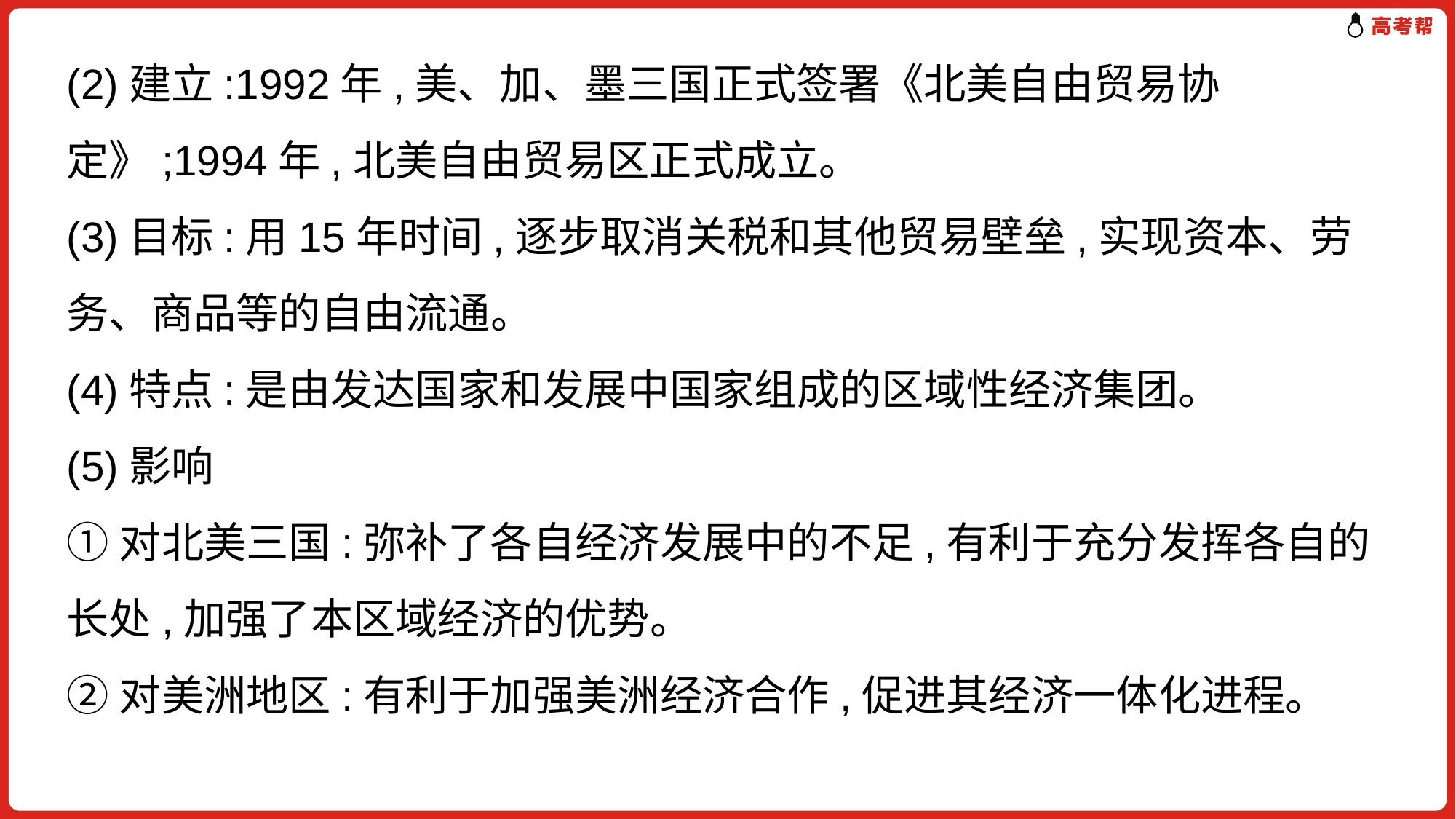

(2)建立:1992年,美、加、墨三国正式签署《北美自由贸易协定》;1994年,北美自由贸易区正式成立。
(3)目标:用15年时间,逐步取消关税和其他贸易壁垒,实现资本、劳务、商品等的自由流通。
(4)特点:是由发达国家和发展中国家组成的区域性经济集团。
(5)影响
①对北美三国:弥补了各自经济发展中的不足,有利于充分发挥各自的长处,加强了本区域经济的优势。
②对美洲地区:有利于加强美洲经济合作,促进其经济一体化进程。